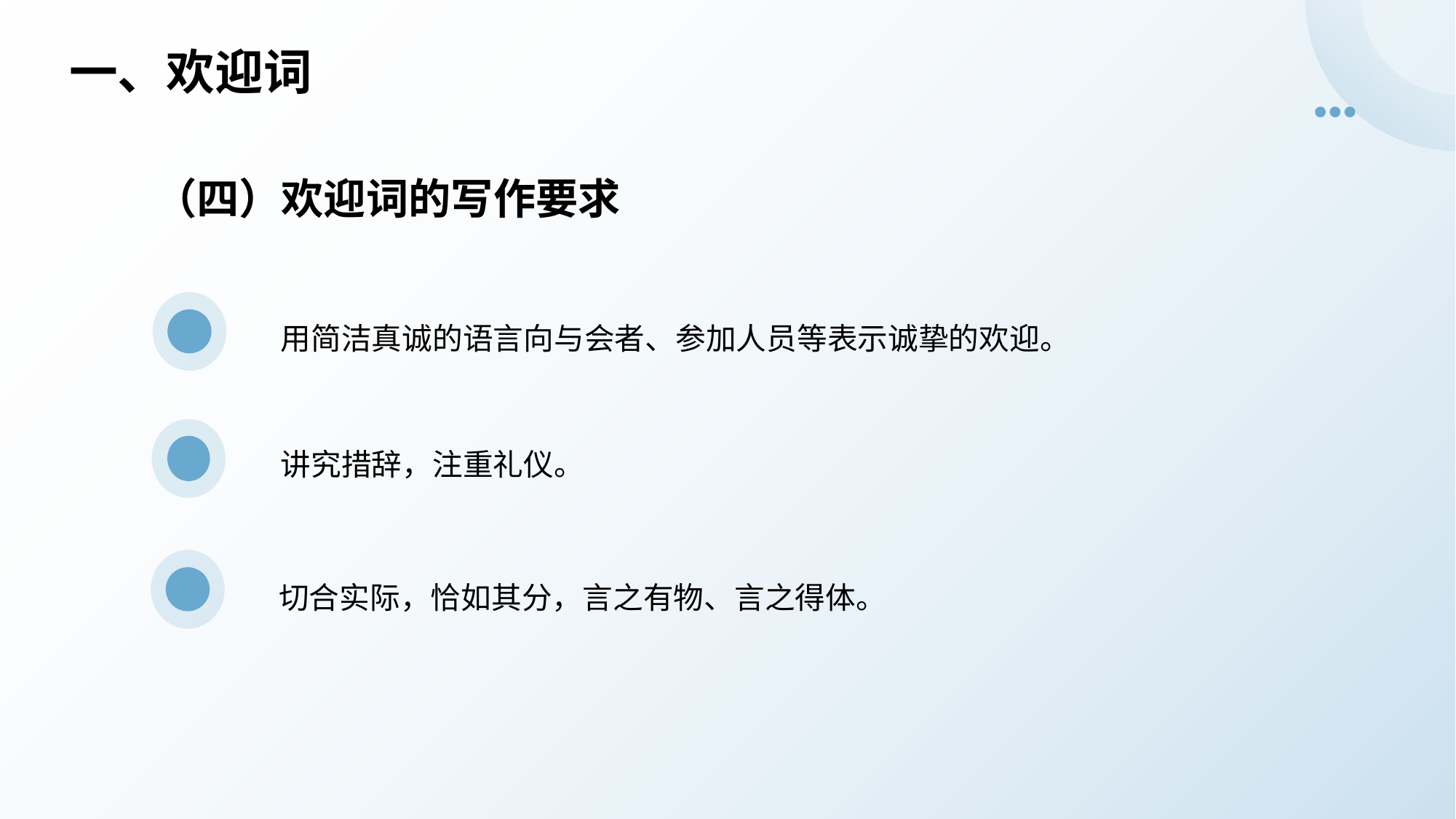

一、欢迎词
（四）欢迎词的写作要求

用简洁真诚的语言向与会者、参加人员等表示诚挚的欢迎。

讲究措辞，注重礼仪。

切合实际，恰如其分，言之有物、言之得体。